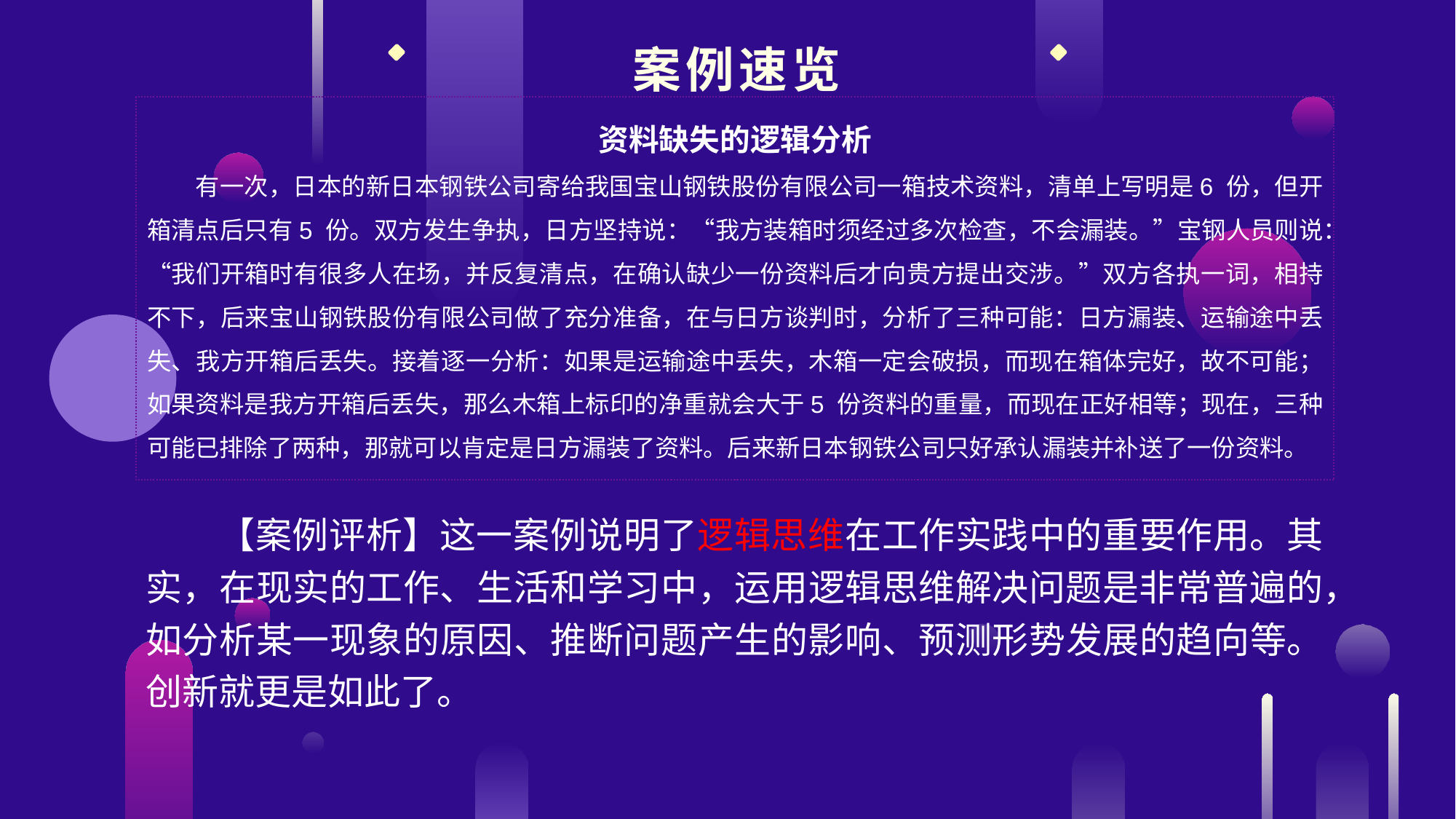

案例速览

资料缺失的逻辑分析
有一次，日本的新日本钢铁公司寄给我国宝山钢铁股份有限公司一箱技术资料，清单上写明是6 份，但开箱清点后只有5 份。双方发生争执，日方坚持说：“我方装箱时须经过多次检查，不会漏装。”宝钢人员则说：“我们开箱时有很多人在场，并反复清点，在确认缺少一份资料后才向贵方提出交涉。”双方各执一词，相持不下，后来宝山钢铁股份有限公司做了充分准备，在与日方谈判时，分析了三种可能：日方漏装、运输途中丢失、我方开箱后丢失。接着逐一分析：如果是运输途中丢失，木箱一定会破损，而现在箱体完好，故不可能；如果资料是我方开箱后丢失，那么木箱上标印的净重就会大于5 份资料的重量，而现在正好相等；现在，三种可能已排除了两种，那就可以肯定是日方漏装了资料。后来新日本钢铁公司只好承认漏装并补送了一份资料。

【案例评析】这一案例说明了逻辑思维在工作实践中的重要作用。其实，在现实的工作、生活和学习中，运用逻辑思维解决问题是非常普遍的，如分析某一现象的原因、推断问题产生的影响、预测形势发展的趋向等。创新就更是如此了。